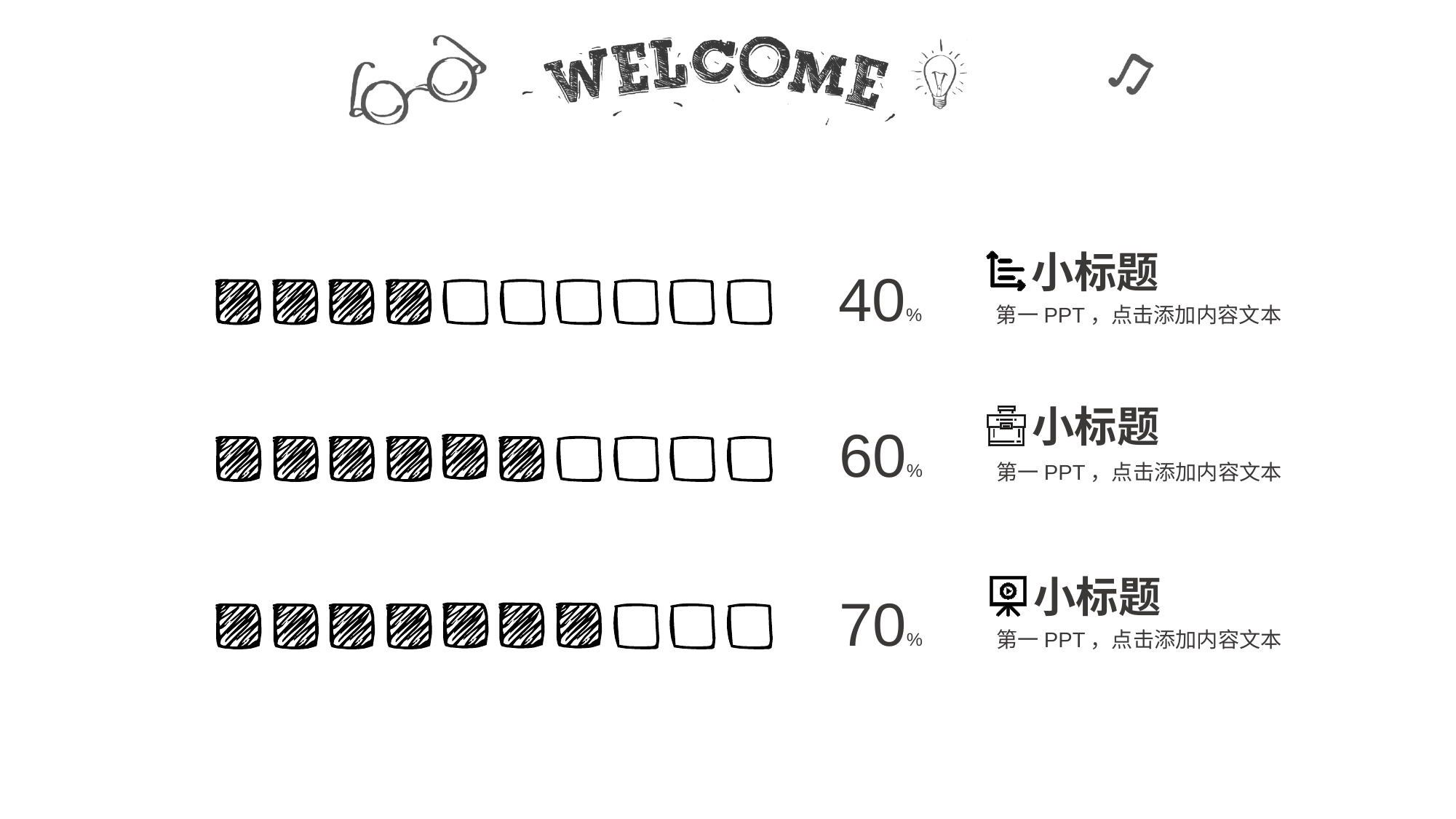

小标题

40%

第一PPT，点击添加内容文本
小标题

60%

第一PPT，点击添加内容文本
小标题

70%

第一PPT，点击添加内容文本